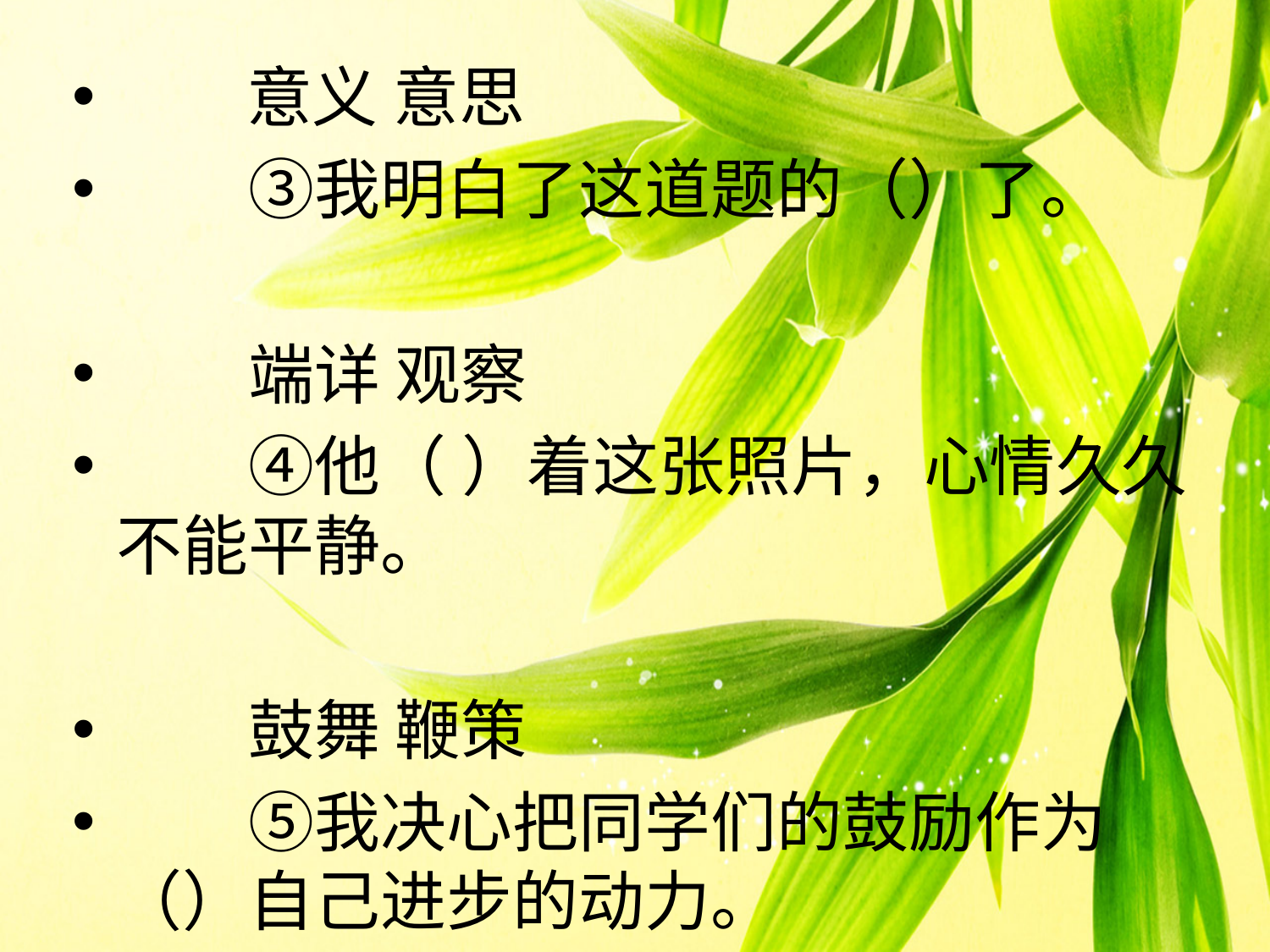

#
        意义 意思
　　③我明白了这道题的（）了。

　　端详 观察
　　④他（ ）着这张照片，心情久久不能平静。

　　鼓舞 鞭策
　　⑤我决心把同学们的鼓励作为（）自己进步的动力。